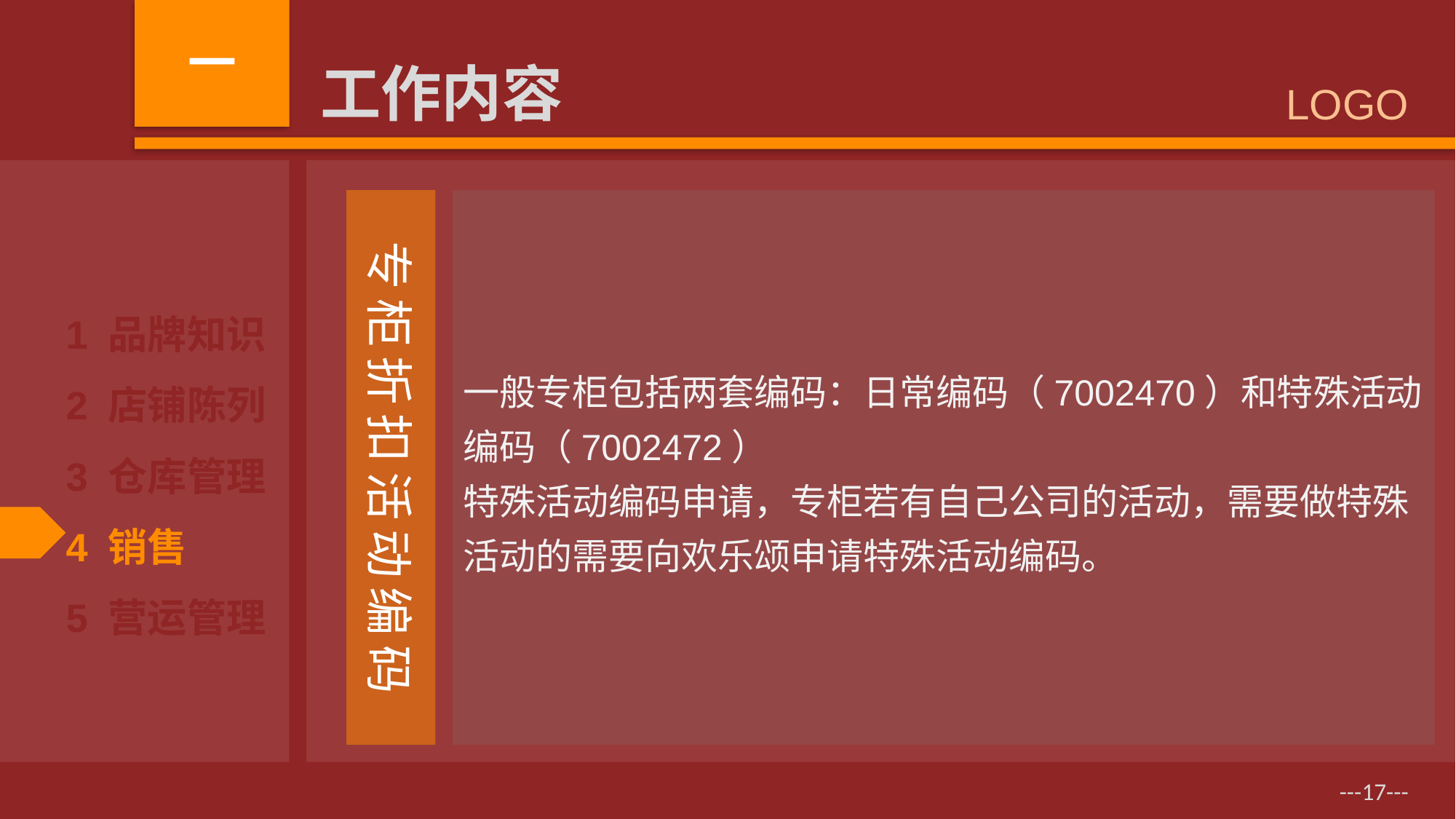

一
工作内容
LOGO

专柜折扣活动编码
一般专柜包括两套编码：日常编码（7002470）和特殊活动编码（7002472）
特殊活动编码申请，专柜若有自己公司的活动，需要做特殊活动的需要向欢乐颂申请特殊活动编码。
1 品牌知识
2 店铺陈列
3 仓库管理
4 销售
5 营运管理